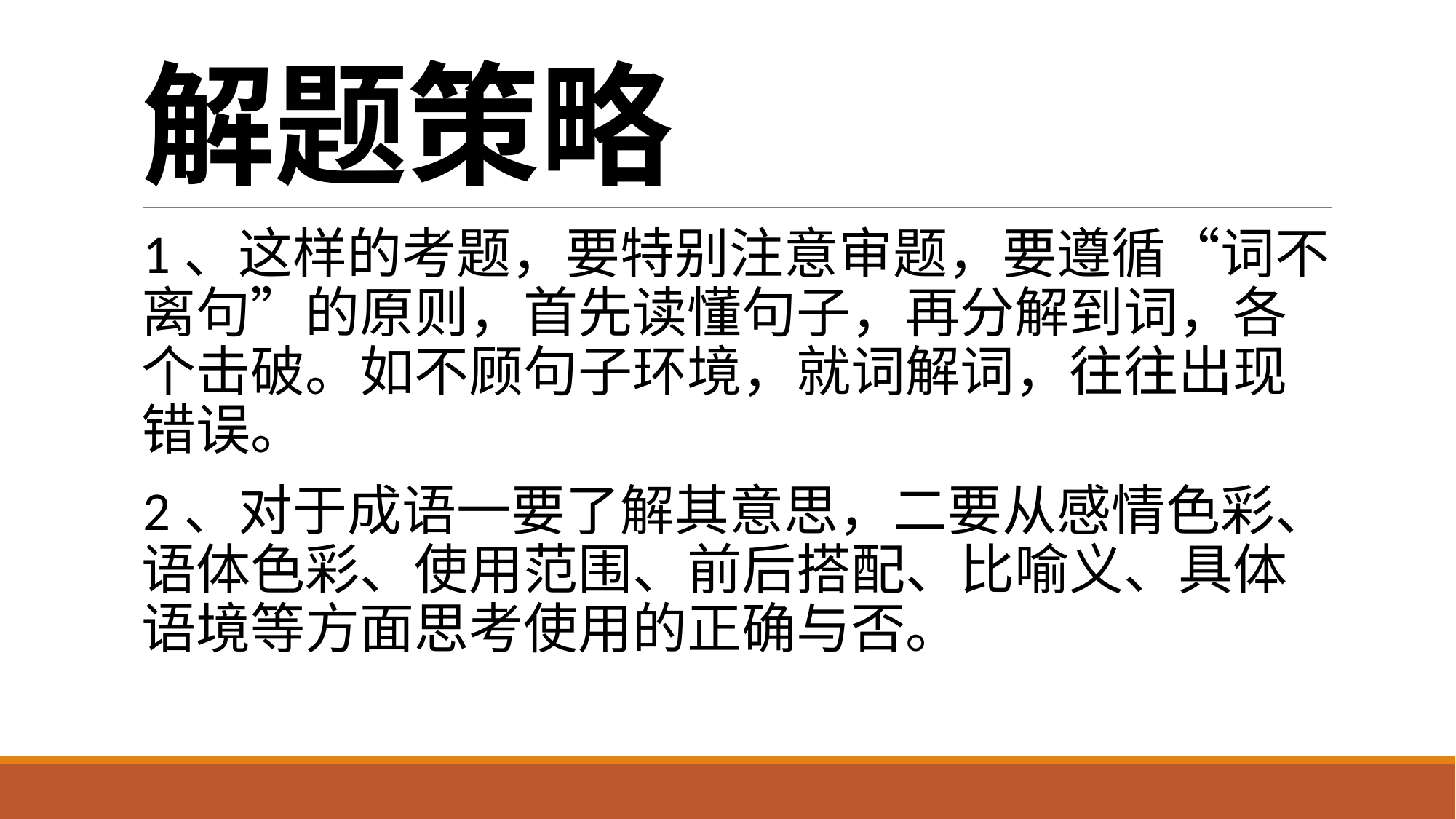

# 解题策略
1、这样的考题，要特别注意审题，要遵循“词不离句”的原则，首先读懂句子，再分解到词，各个击破。如不顾句子环境，就词解词，往往出现错误。
2、对于成语一要了解其意思，二要从感情色彩、语体色彩、使用范围、前后搭配、比喻义、具体语境等方面思考使用的正确与否。